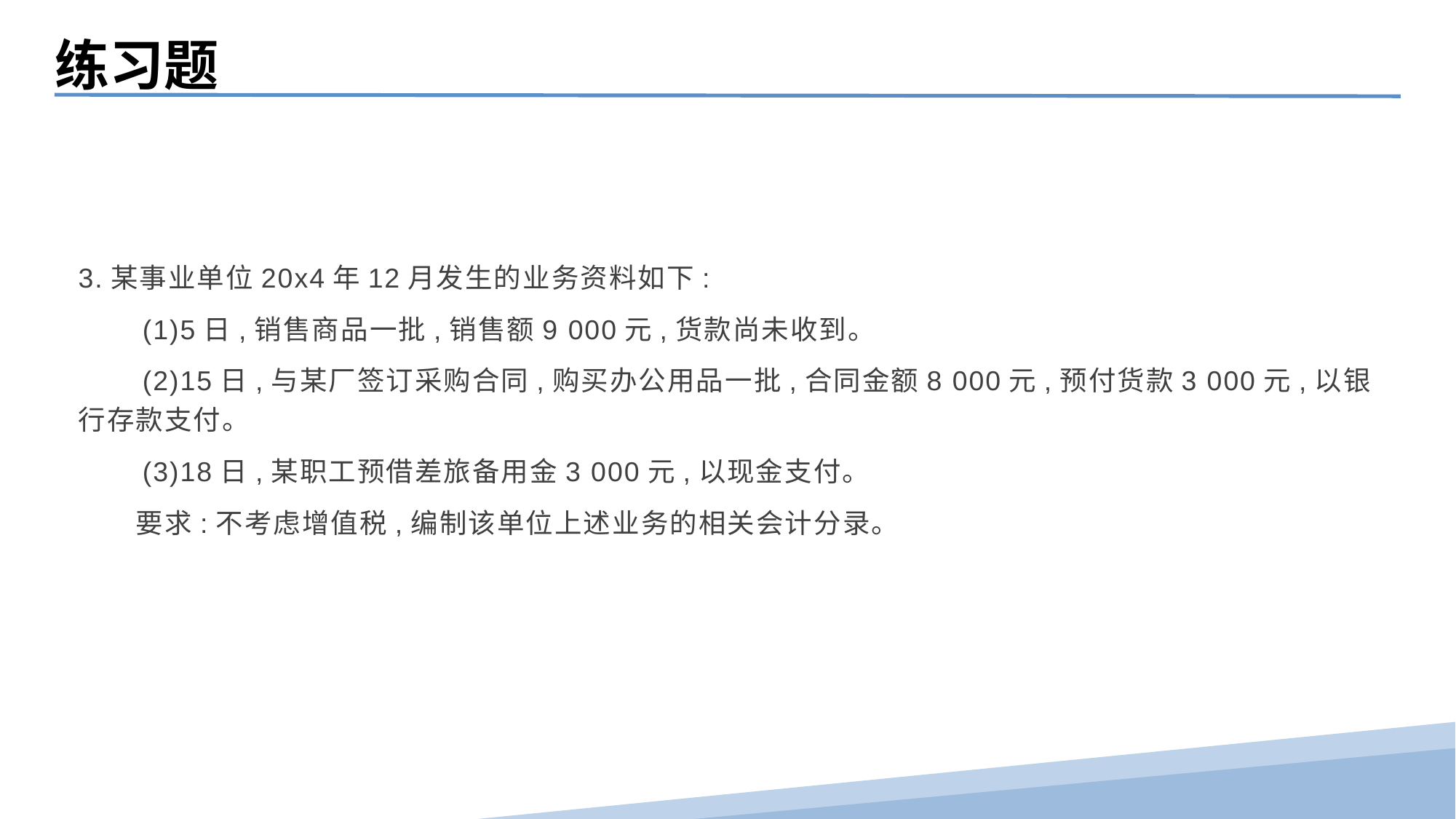

练习题
3.某事业单位20x4年12月发生的业务资料如下:
　　(1)5日,销售商品一批,销售额9 000元,货款尚未收到。
　　(2)15日,与某厂签订采购合同,购买办公用品一批,合同金额8 000元,预付货款3 000元,以银行存款支付。
　　(3)18日,某职工预借差旅备用金3 000元,以现金支付。
　　要求:不考虑增值税,编制该单位上述业务的相关会计分录。